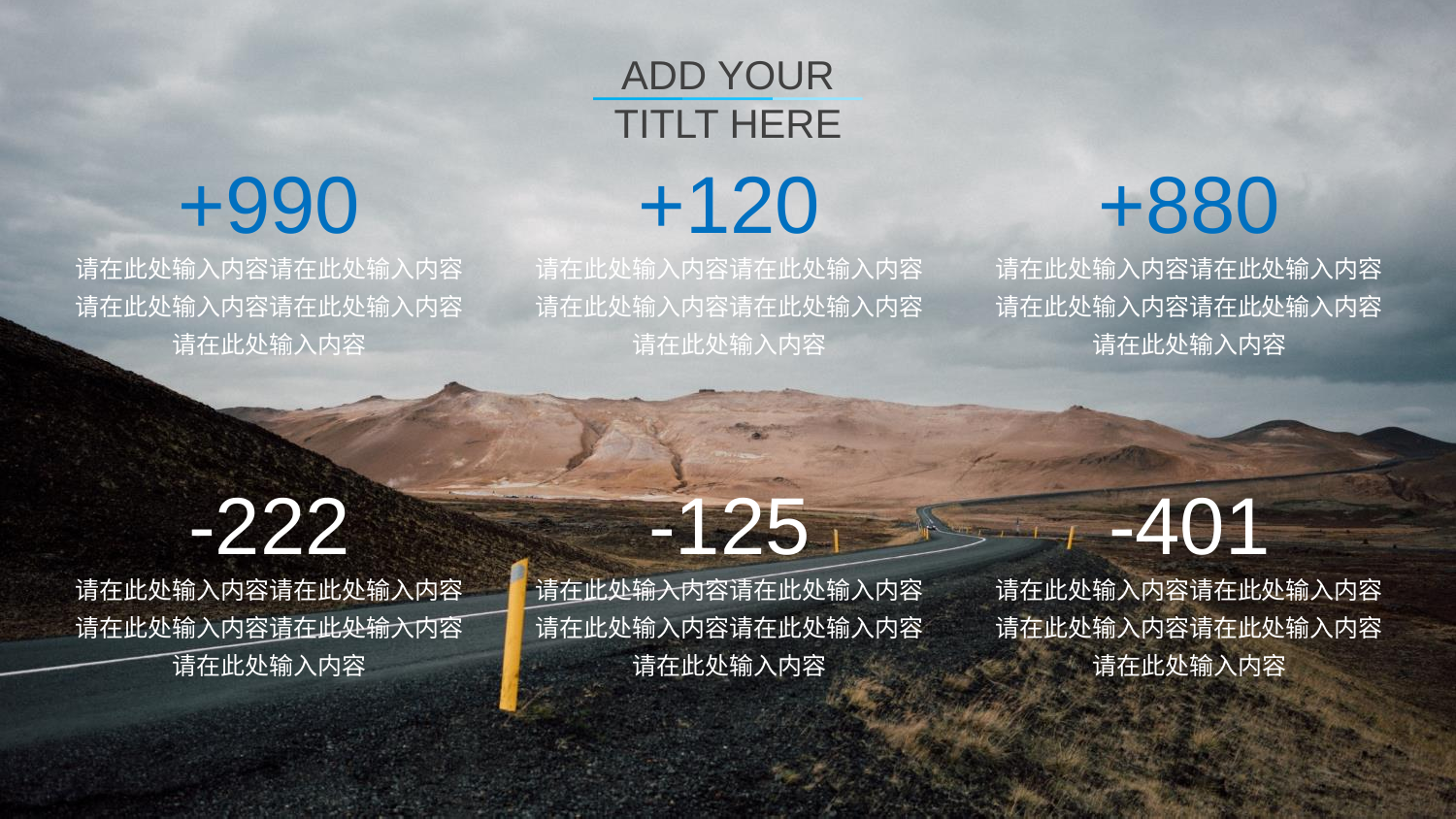

ADD YOUR TITLT HERE

+990
+120
+880
请在此处输入内容请在此处输入内容请在此处输入内容请在此处输入内容请在此处输入内容
请在此处输入内容请在此处输入内容请在此处输入内容请在此处输入内容请在此处输入内容
请在此处输入内容请在此处输入内容请在此处输入内容请在此处输入内容请在此处输入内容
-222
-125
-401
请在此处输入内容请在此处输入内容请在此处输入内容请在此处输入内容请在此处输入内容
请在此处输入内容请在此处输入内容请在此处输入内容请在此处输入内容请在此处输入内容
请在此处输入内容请在此处输入内容请在此处输入内容请在此处输入内容请在此处输入内容